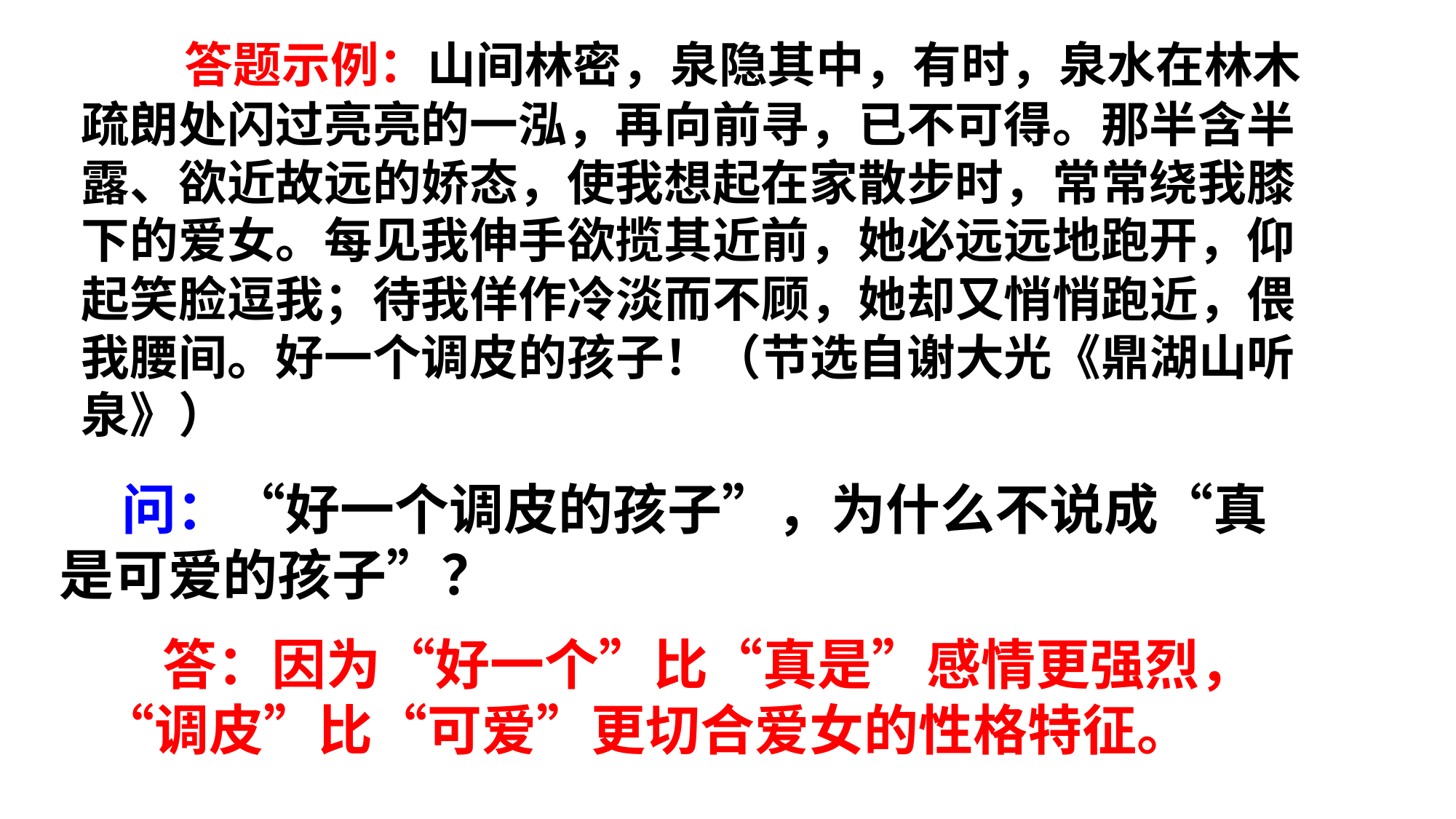

答题示例：山间林密，泉隐其中，有时，泉水在林木疏朗处闪过亮亮的一泓，再向前寻，已不可得。那半含半露、欲近故远的娇态，使我想起在家散步时，常常绕我膝下的爱女。每见我伸手欲揽其近前，她必远远地跑开，仰起笑脸逗我；待我佯作冷淡而不顾，她却又悄悄跑近，偎我腰间。好一个调皮的孩子！（节选自谢大光《鼎湖山听泉》）
    问：“好一个调皮的孩子”，为什么不说成“真是可爱的孩子”？
    答：因为“好一个”比“真是”感情更强烈，“调皮”比“可爱”更切合爱女的性格特征。